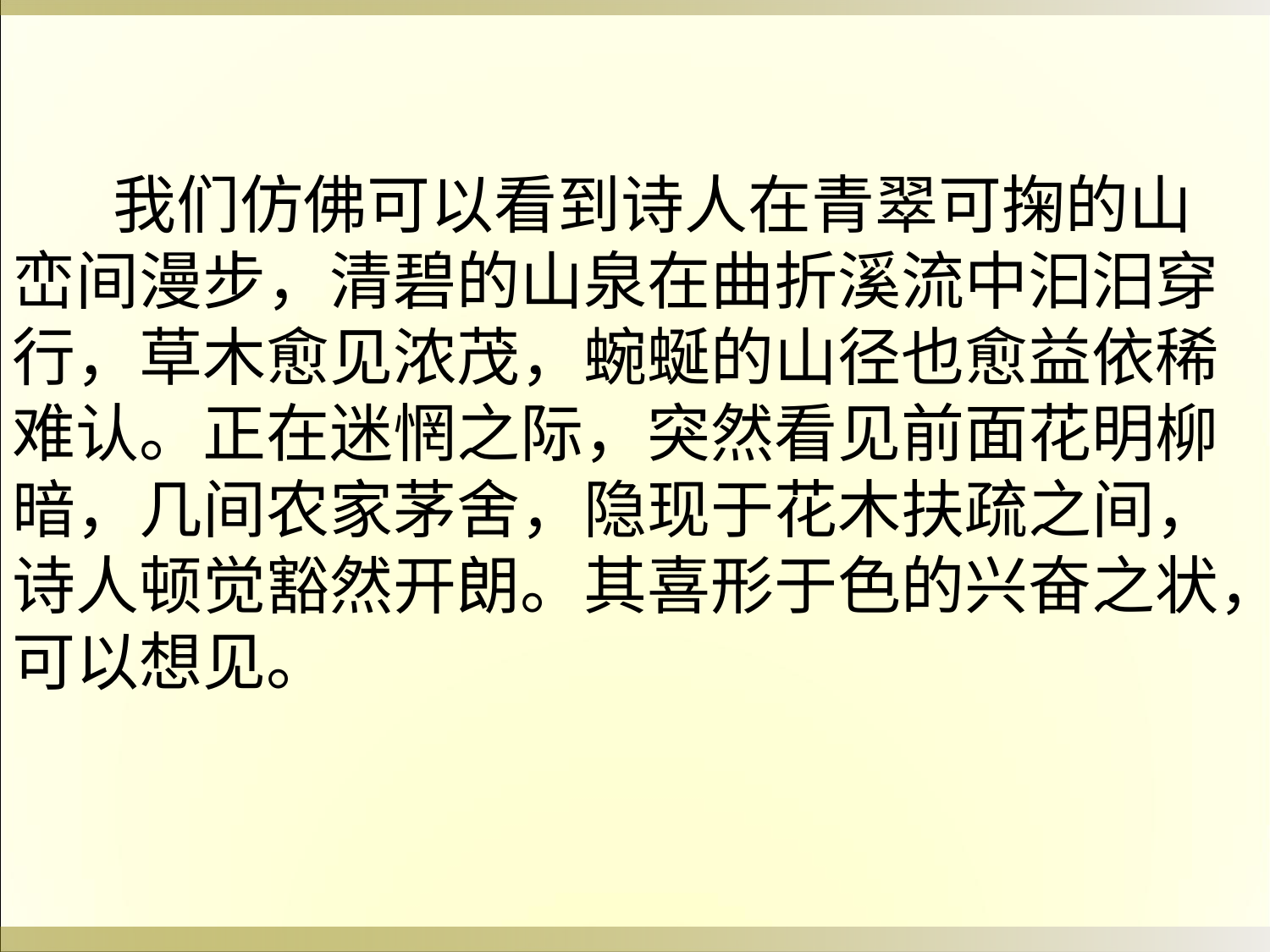

我们仿佛可以看到诗人在青翠可掬的山峦间漫步，清碧的山泉在曲折溪流中汩汨穿行，草木愈见浓茂，蜿蜒的山径也愈益依稀难认。正在迷惘之际，突然看见前面花明柳暗，几间农家茅舍，隐现于花木扶疏之间，诗人顿觉豁然开朗。其喜形于色的兴奋之状，可以想见。